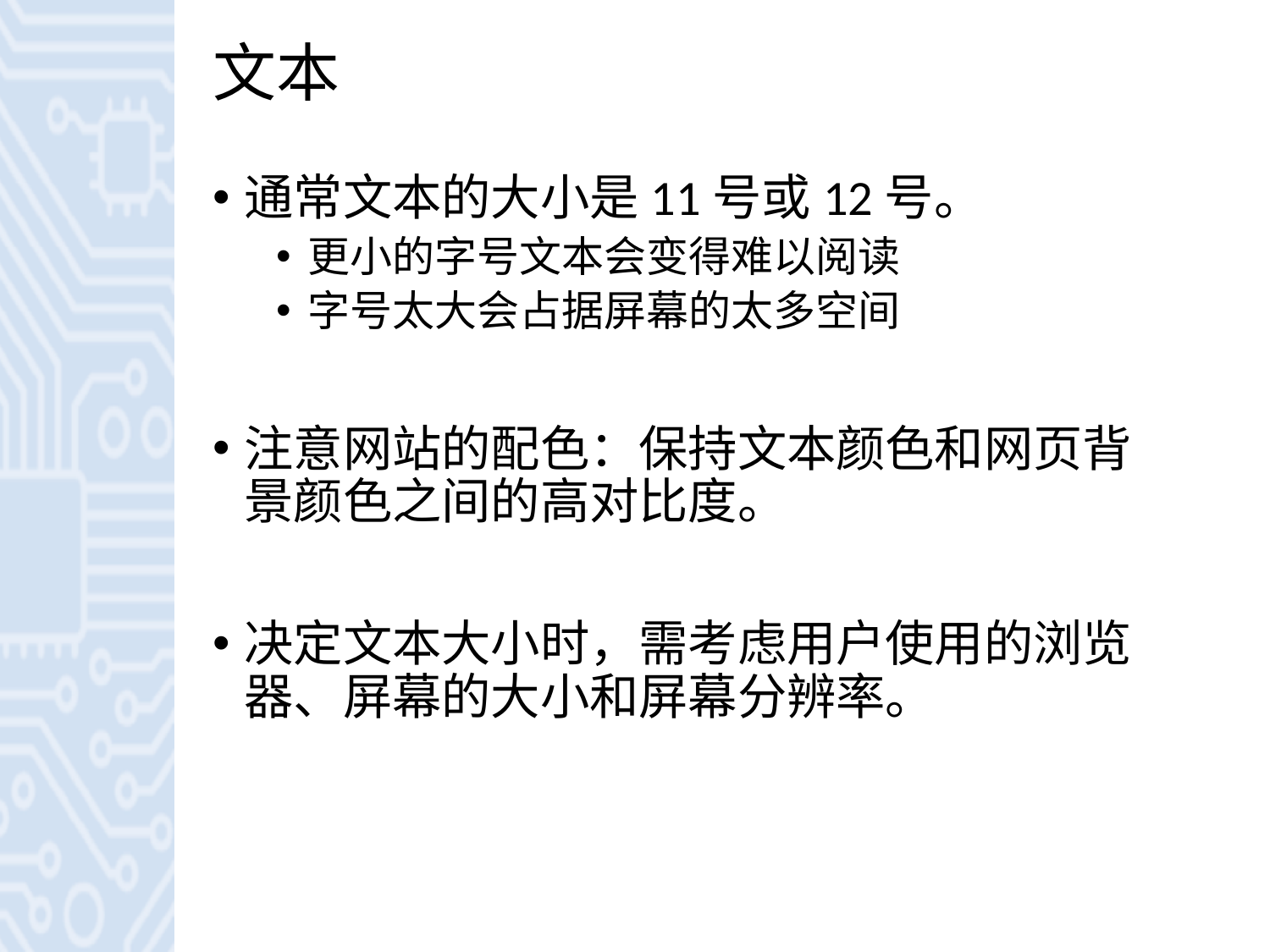

# 文本
通常文本的大小是11号或12号。
更小的字号文本会变得难以阅读
字号太大会占据屏幕的太多空间

注意网站的配色：保持文本颜色和网页背景颜色之间的高对比度。

决定文本大小时，需考虑用户使用的浏览器、屏幕的大小和屏幕分辨率。